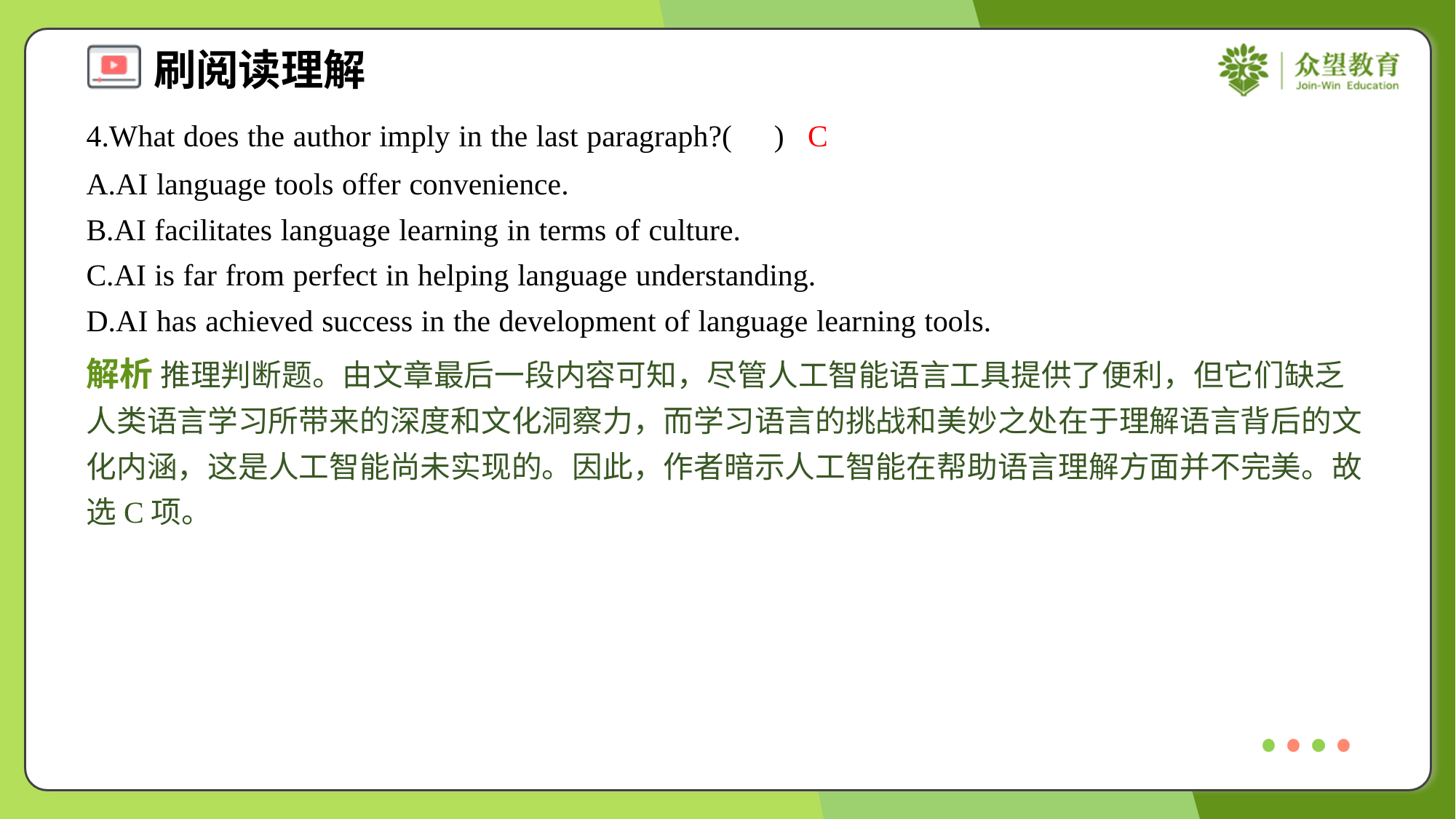

4.What does the author imply in the last paragraph?(     )
C
A.AI language tools offer convenience.
B.AI facilitates language learning in terms of culture.
C.AI is far from perfect in helping language understanding.
D.AI has achieved success in the development of language learning tools.
解析 推理判断题。由文章最后一段内容可知，尽管人工智能语言工具提供了便利，但它们缺乏人类语言学习所带来的深度和文化洞察力，而学习语言的挑战和美妙之处在于理解语言背后的文化内涵，这是人工智能尚未实现的。因此，作者暗示人工智能在帮助语言理解方面并不完美。故选C项。